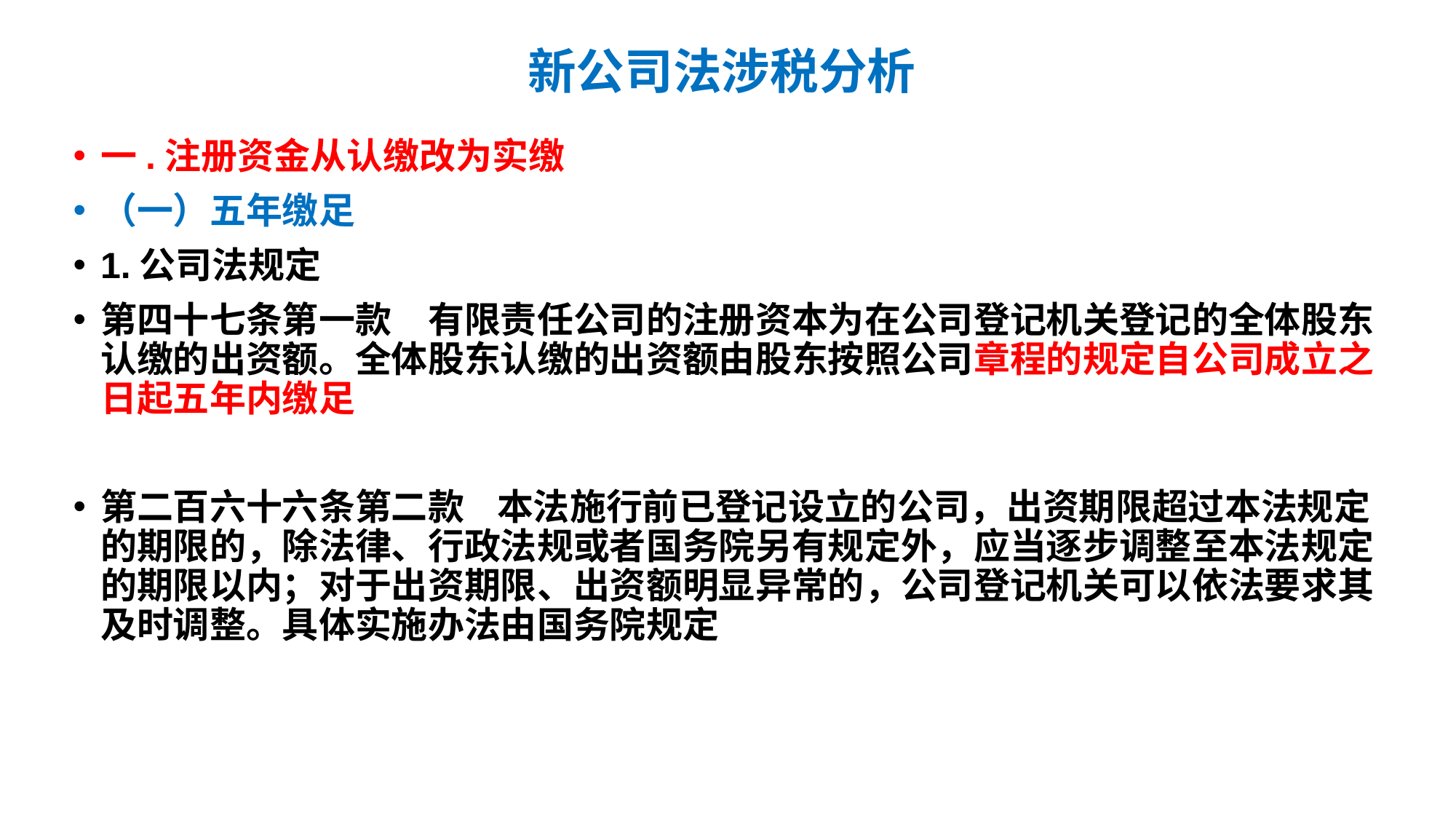

# 新公司法涉税分析
一.注册资金从认缴改为实缴
（一）五年缴足
1.公司法规定
第四十七条第一款　有限责任公司的注册资本为在公司登记机关登记的全体股东认缴的出资额。全体股东认缴的出资额由股东按照公司章程的规定自公司成立之日起五年内缴足

第二百六十六条第二款    本法施行前已登记设立的公司，出资期限超过本法规定的期限的，除法律、行政法规或者国务院另有规定外，应当逐步调整至本法规定的期限以内；对于出资期限、出资额明显异常的，公司登记机关可以依法要求其及时调整。具体实施办法由国务院规定